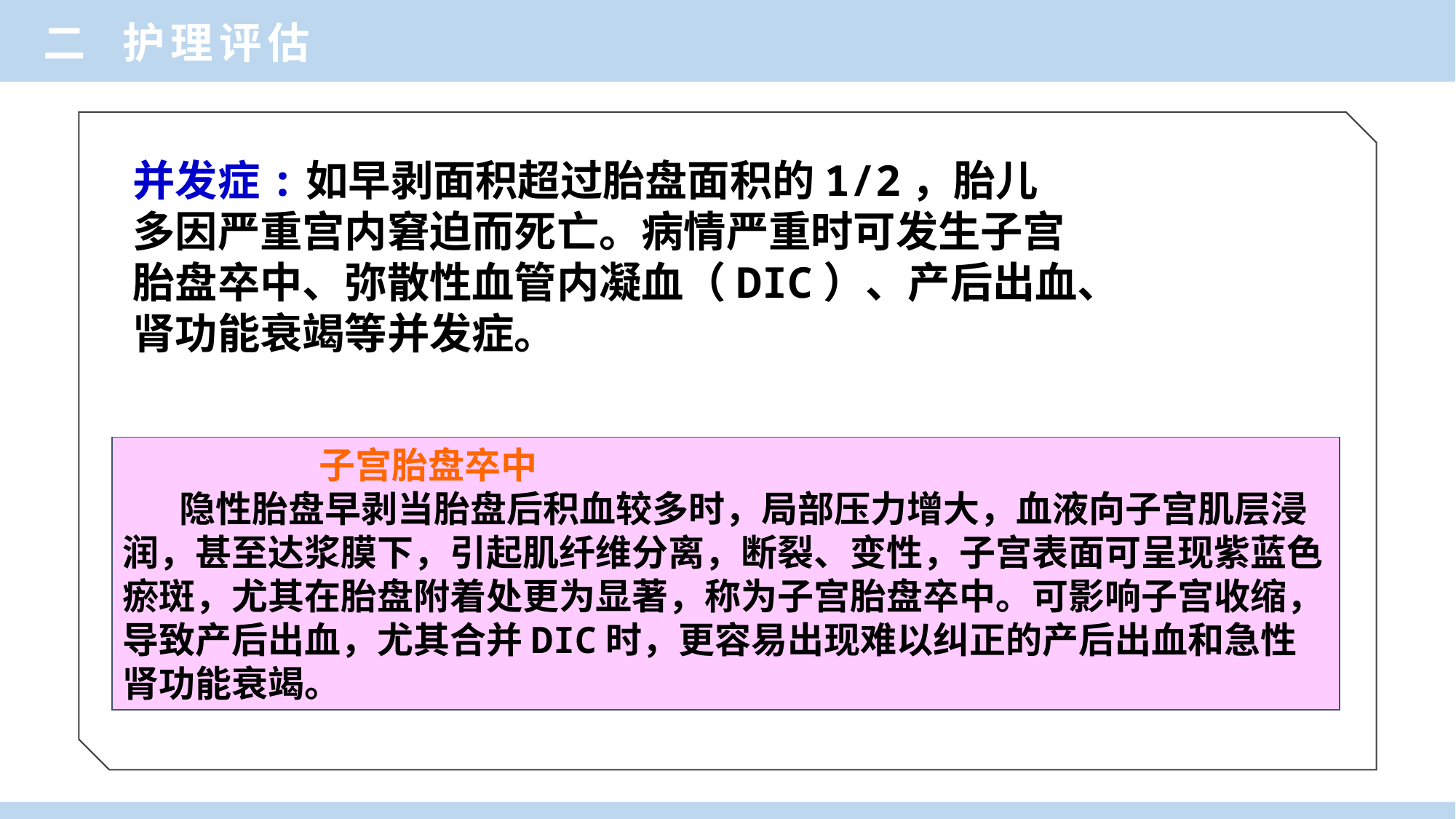

二  护理评估

并发症:如早剥面积超过胎盘面积的1/2，胎儿
多因严重宫内窘迫而死亡。病情严重时可发生子宫
胎盘卒中、弥散性血管内凝血（DIC）、产后出血、
肾功能衰竭等并发症。
                   子宫胎盘卒中
  隐性胎盘早剥当胎盘后积血较多时，局部压力增大，血液向子宫肌层浸润，甚至达浆膜下，引起肌纤维分离，断裂、变性，子宫表面可呈现紫蓝色瘀斑，尤其在胎盘附着处更为显著，称为子宫胎盘卒中。可影响子宫收缩，导致产后出血，尤其合并DIC时，更容易出现难以纠正的产后出血和急性肾功能衰竭。